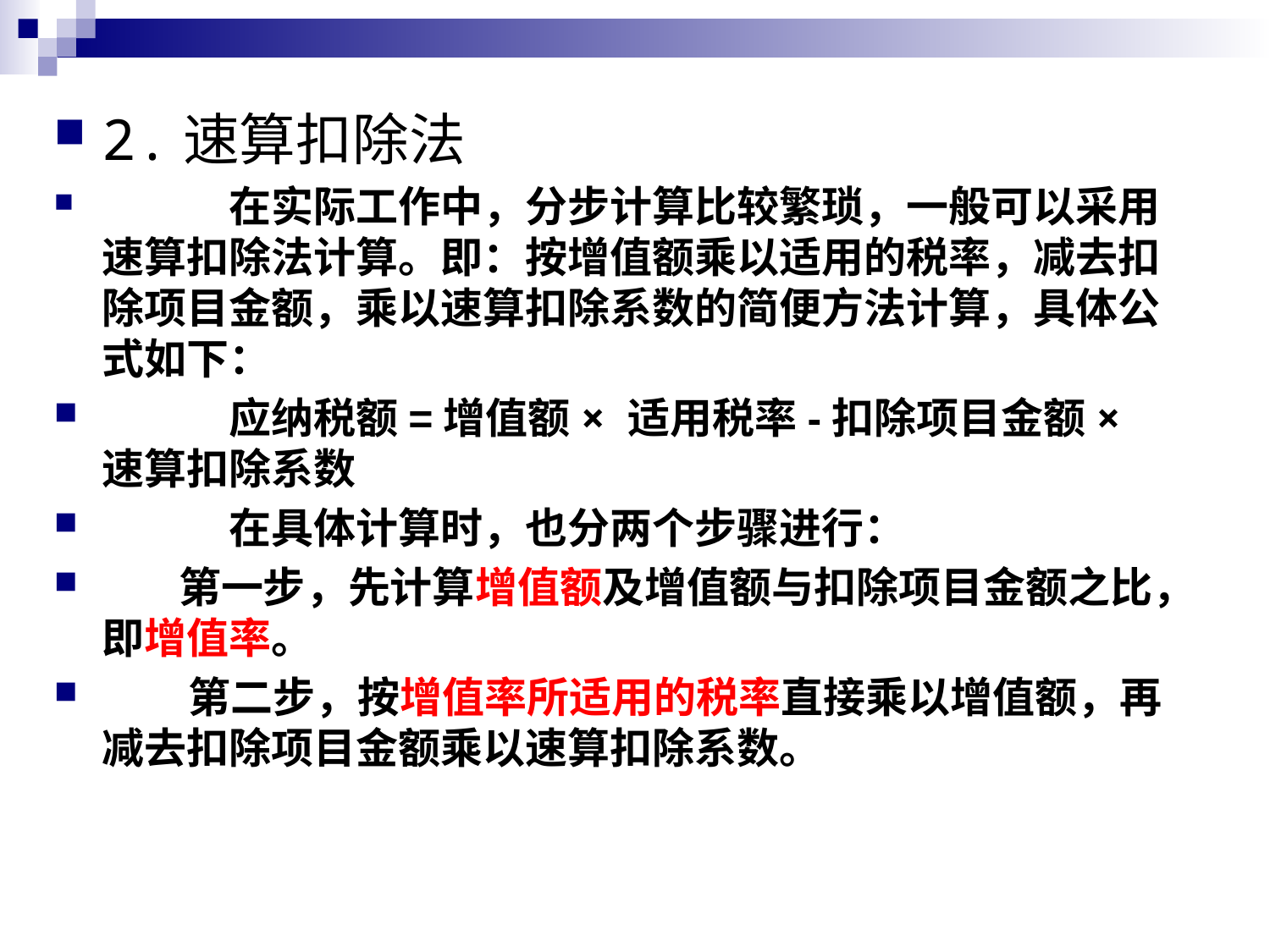

第二节 土地增值税应纳税额的计算
2.速算扣除法
	在实际工作中，分步计算比较繁琐，一般可以采用速算扣除法计算。即：按增值额乘以适用的税率，减去扣除项目金额，乘以速算扣除系数的简便方法计算，具体公式如下：
   	应纳税额=增值额× 适用税率-扣除项目金额× 速算扣除系数
	在具体计算时，也分两个步骤进行：
       第一步，先计算增值额及增值额与扣除项目金额之比，即增值率。
        第二步，按增值率所适用的税率直接乘以增值额，再减去扣除项目金额乘以速算扣除系数。